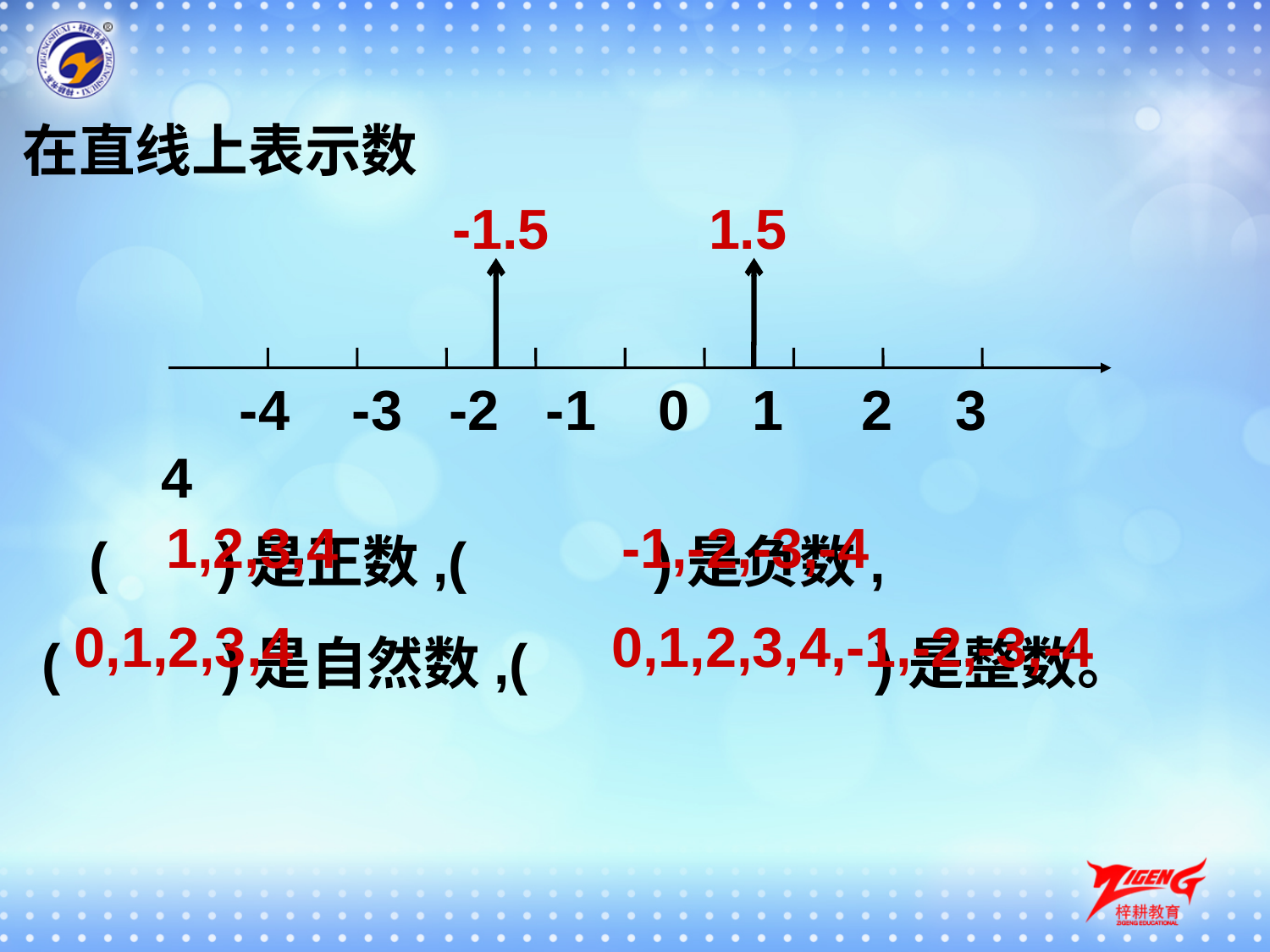

在直线上表示数
-1.5
1.5

     -4    -3   -2   -1    0    1     2    3     4

   (       )是正数,(　        )是负数,
(　      )是自然数,(   　　        　)是整数。
1,2,3,4
-1,-2,-3,-4
0,1,2,3,4
0,1,2,3,4,-1,-2,-3,-4